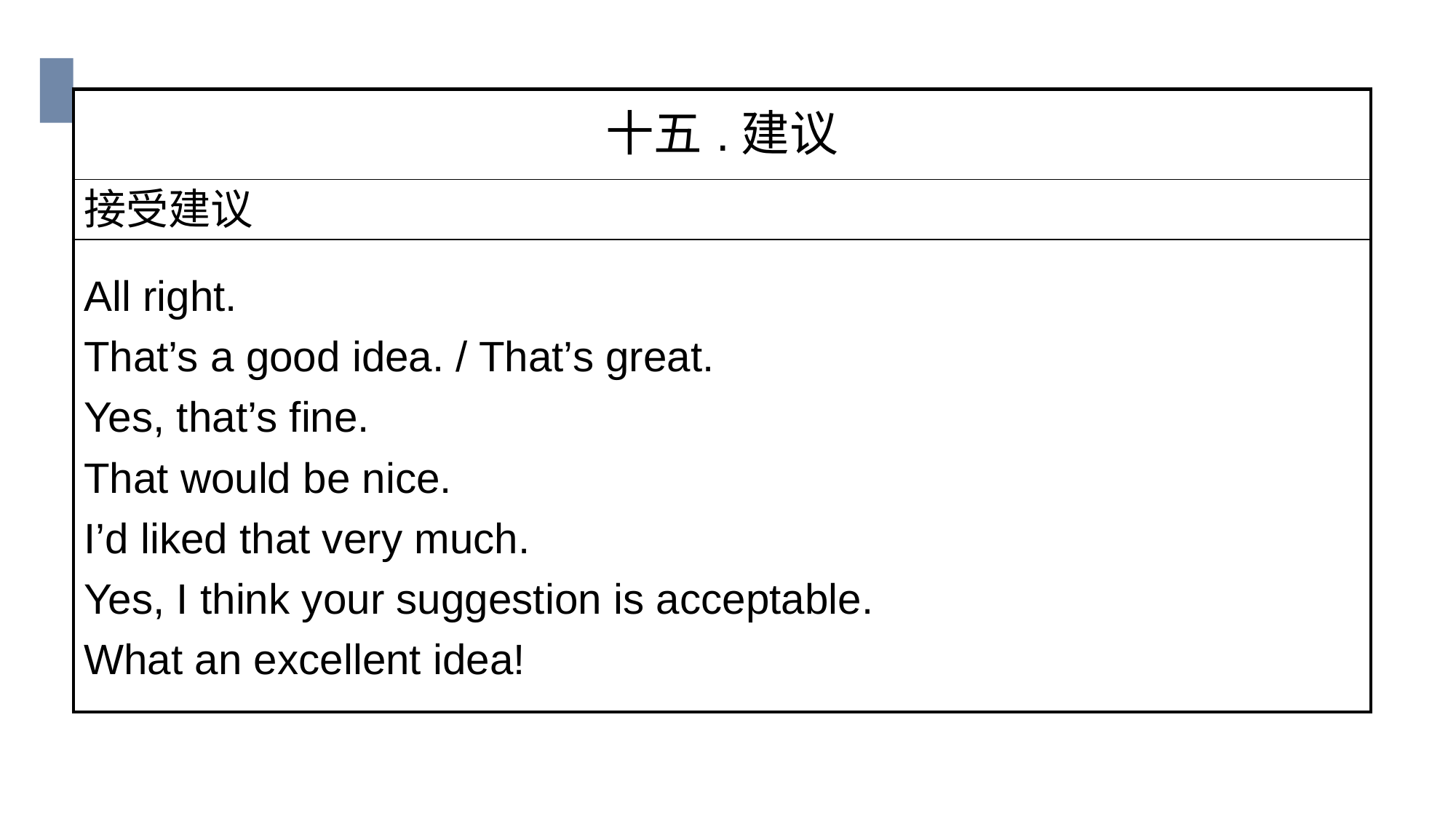

| 十五.建议 |
| --- |
| 接受建议 |
| All right. That’s a good idea. / That’s great. Yes, that’s fine. That would be nice. I’d liked that very much. Yes, I think your suggestion is acceptable. What an excellent idea! |